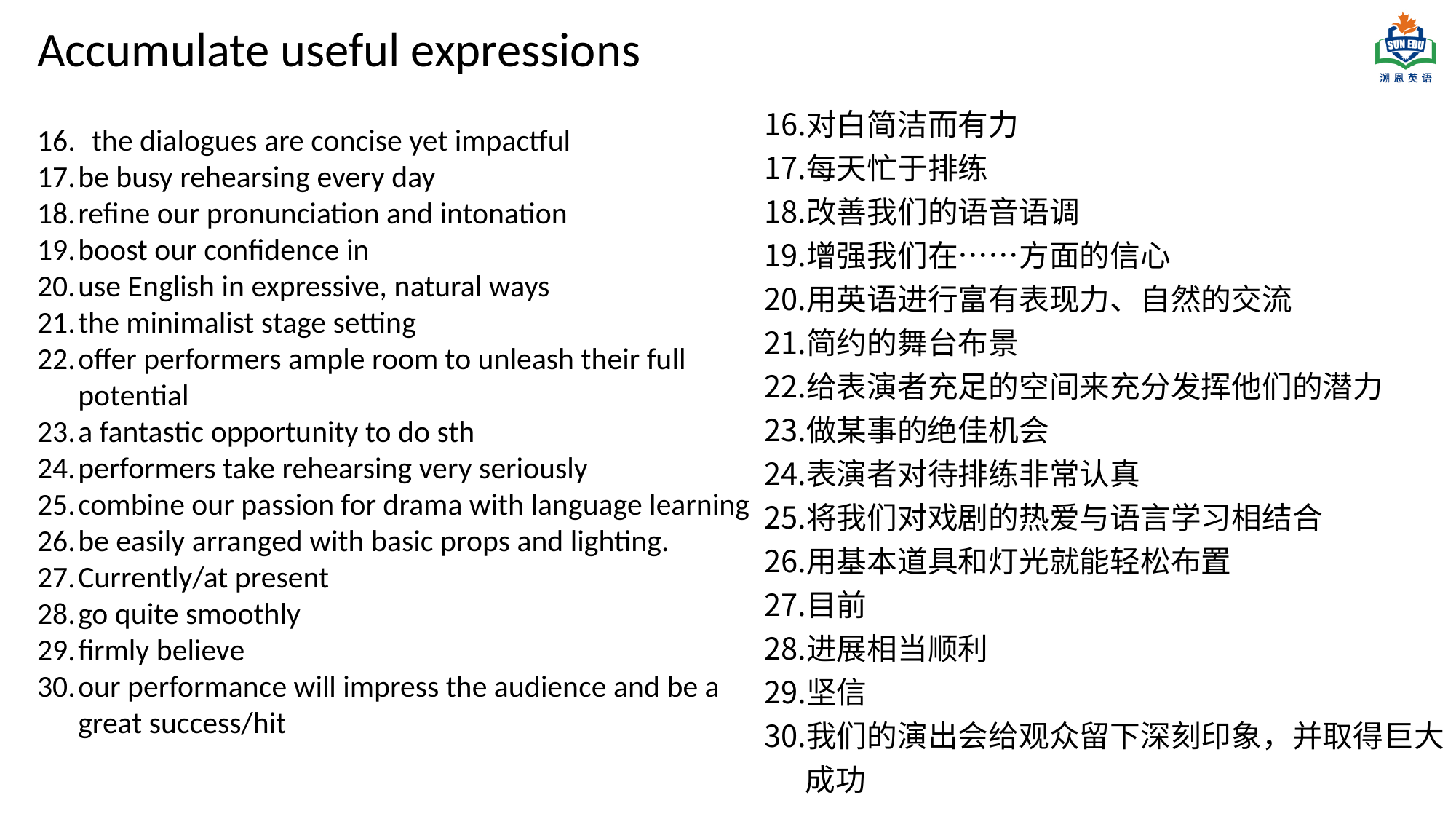

Accumulate useful expressions
对白简洁而有力
每天忙于排练
改善我们的语音语调
增强我们在……方面的信心
用英语进行富有表现力、自然的交流
简约的舞台布景
给表演者充足的空间来充分发挥他们的潜力
做某事的绝佳机会
表演者对待排练非常认真
将我们对戏剧的热爱与语言学习相结合
用基本道具和灯光就能轻松布置
目前
进展相当顺利
坚信
我们的演出会给观众留下深刻印象，并取得巨大成功
the dialogues are concise yet impactful
be busy rehearsing every day
refine our pronunciation and intonation
boost our confidence in
use English in expressive, natural ways
the minimalist stage setting
offer performers ample room to unleash their full potential
a fantastic opportunity to do sth
performers take rehearsing very seriously
combine our passion for drama with language learning
be easily arranged with basic props and lighting.
Currently/at present
go quite smoothly
firmly believe
our performance will impress the audience and be a great success/hit